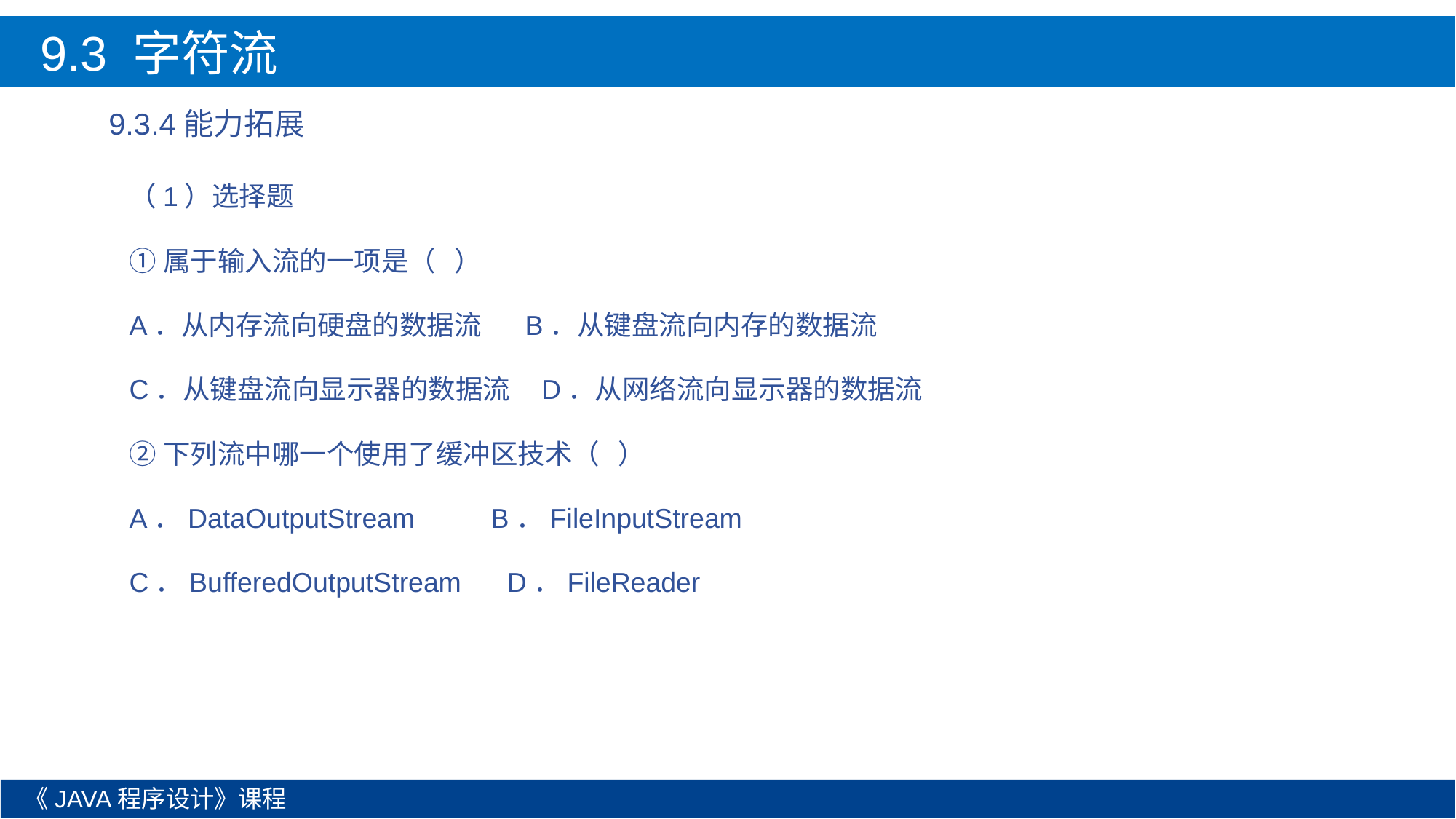

9.3 字符流
9.3.4能力拓展
（1）选择题
①属于输入流的一项是（   ）
A．从内存流向硬盘的数据流      B．从键盘流向内存的数据流
C．从键盘流向显示器的数据流    D．从网络流向显示器的数据流
②下列流中哪一个使用了缓冲区技术（   ）
A．DataOutputStream          B．FileInputStream
C．BufferedOutputStream      D．FileReader
《JAVA程序设计》课程